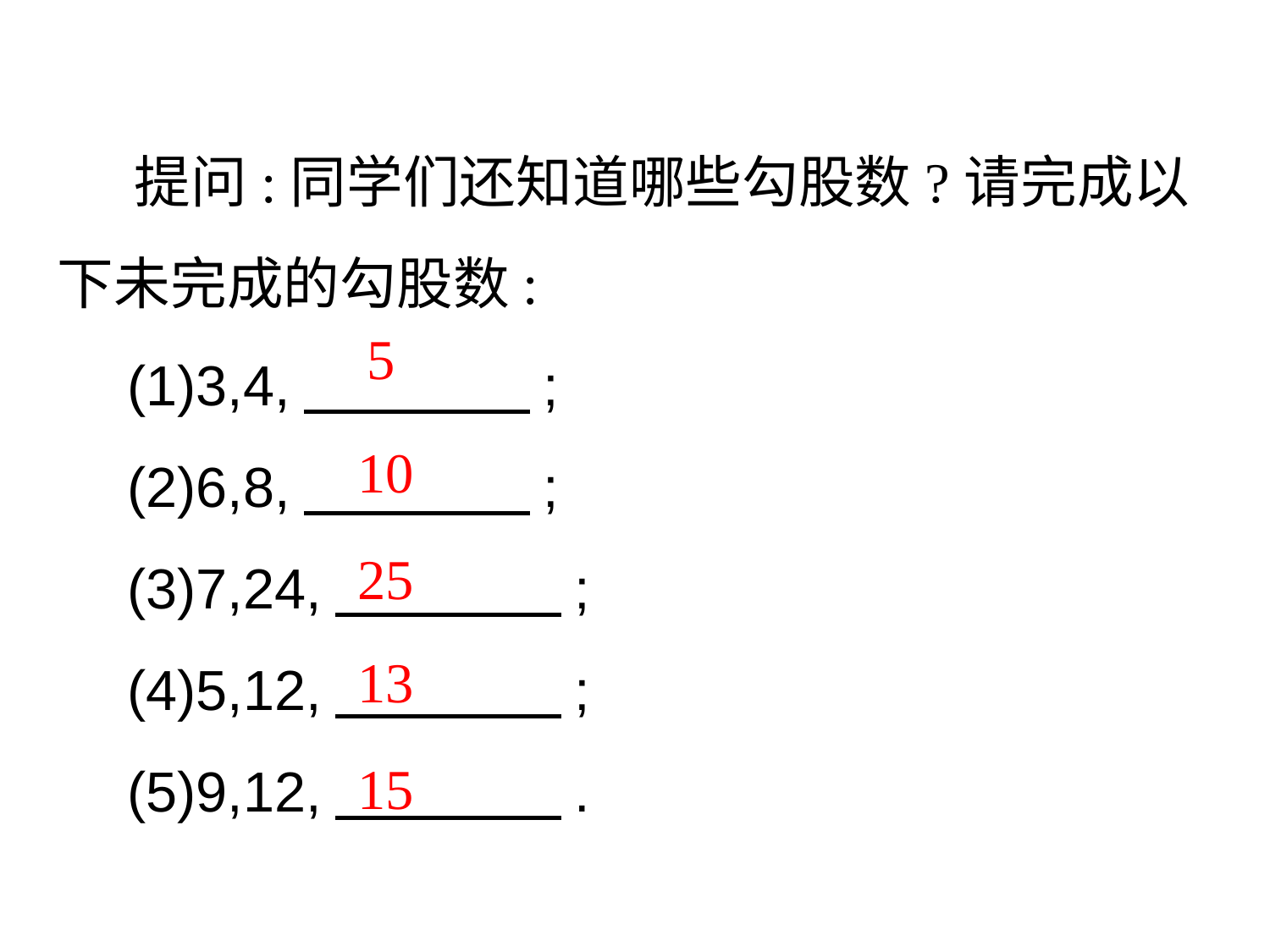

提问:同学们还知道哪些勾股数?请完成以下未完成的勾股数:
　(1)3,4,　　　　;
　(2)6,8,　　　　;
　(3)7,24,　　　　;
　(4)5,12,　　　　;
　(5)9,12,　　　　.
5
10
25
13
15